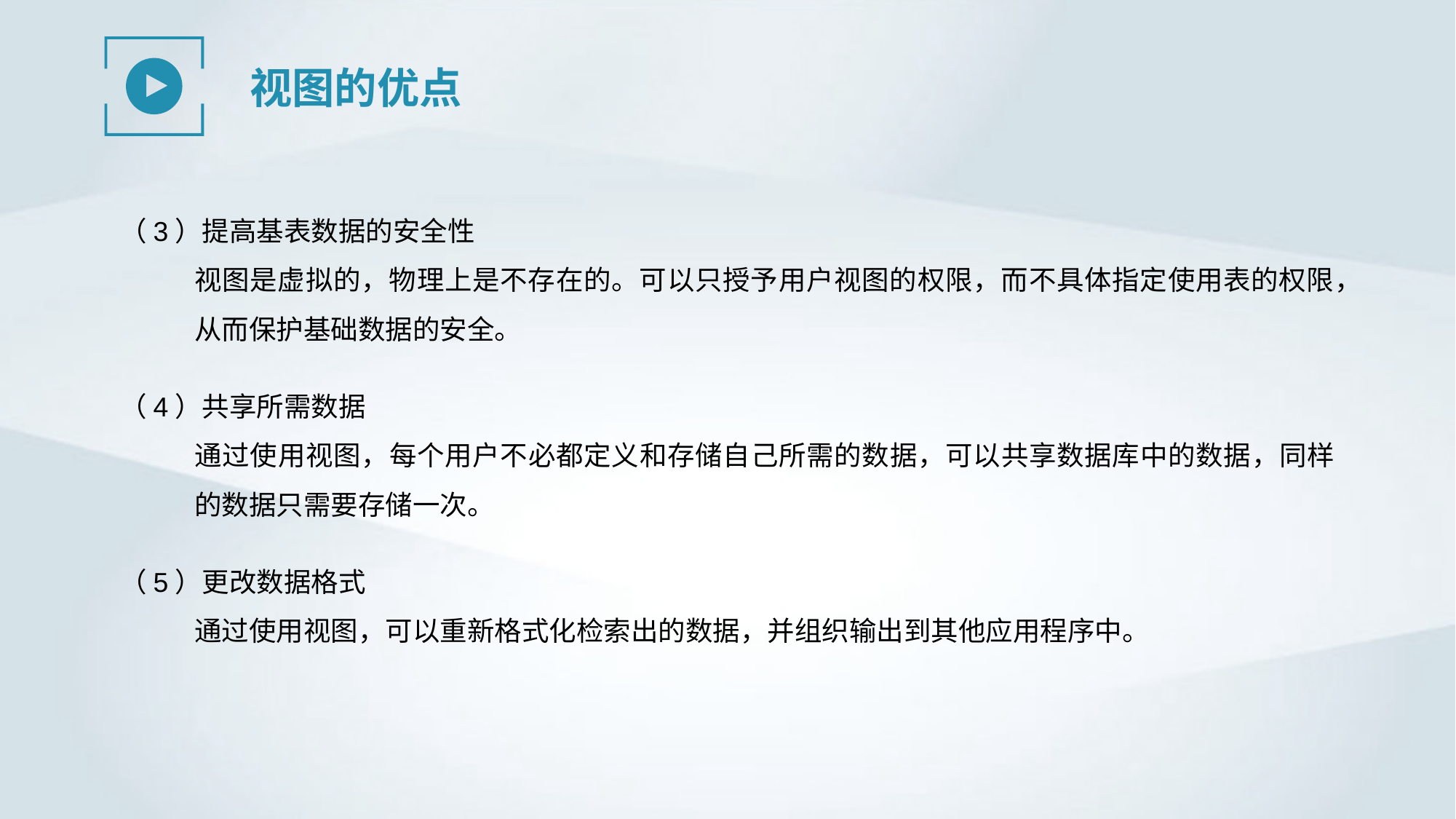

视图的优点
（3）提高基表数据的安全性
视图是虚拟的，物理上是不存在的。可以只授予用户视图的权限，而不具体指定使用表的权限，从而保护基础数据的安全。
（4）共享所需数据
通过使用视图，每个用户不必都定义和存储自己所需的数据，可以共享数据库中的数据，同样的数据只需要存储一次。
（5）更改数据格式
通过使用视图，可以重新格式化检索出的数据，并组织输出到其他应用程序中。